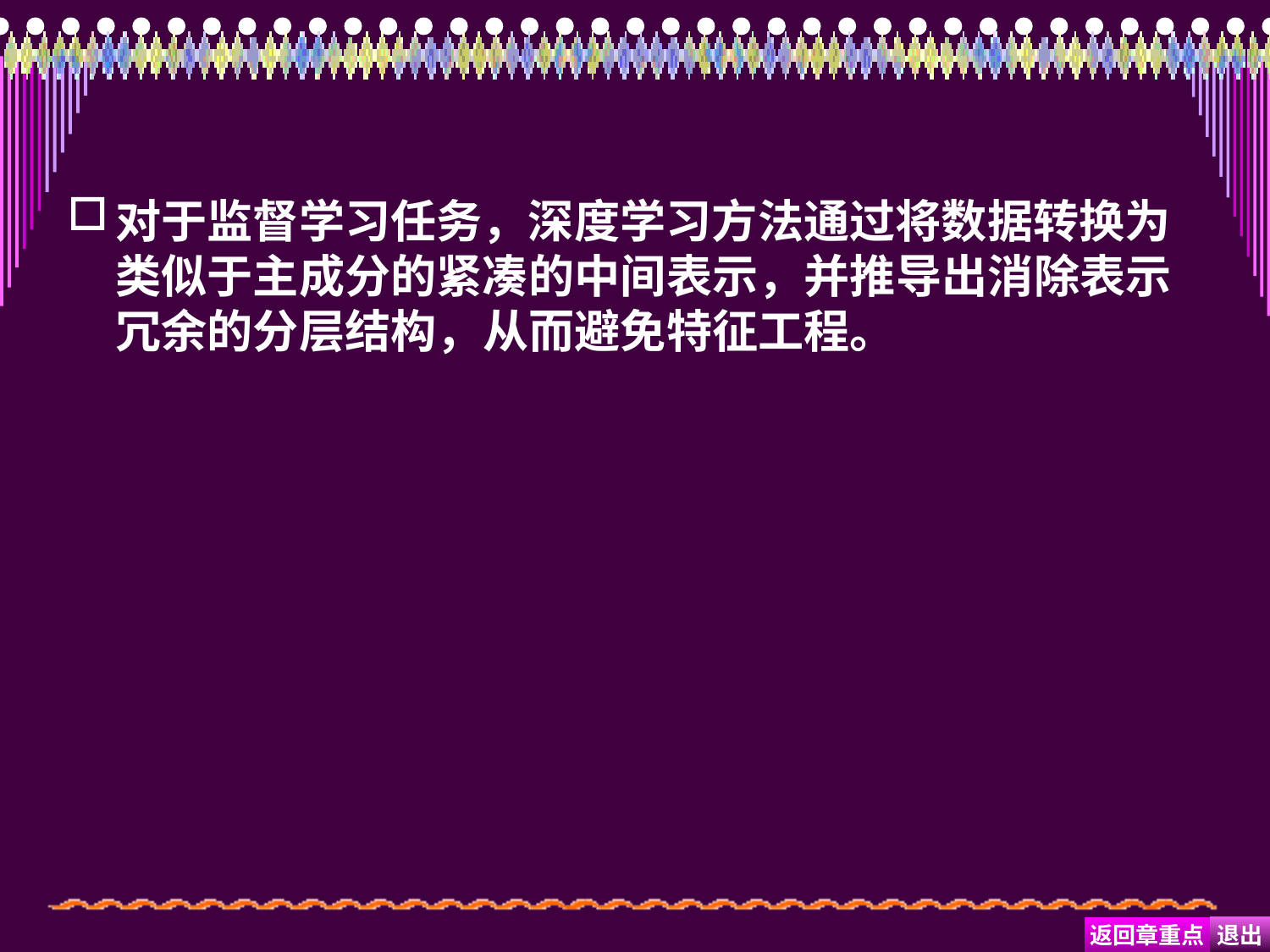

#
对于监督学习任务，深度学习方法通过将数据转换为类似于主成分的紧凑的中间表示，并推导出消除表示冗余的分层结构，从而避免特征工程。